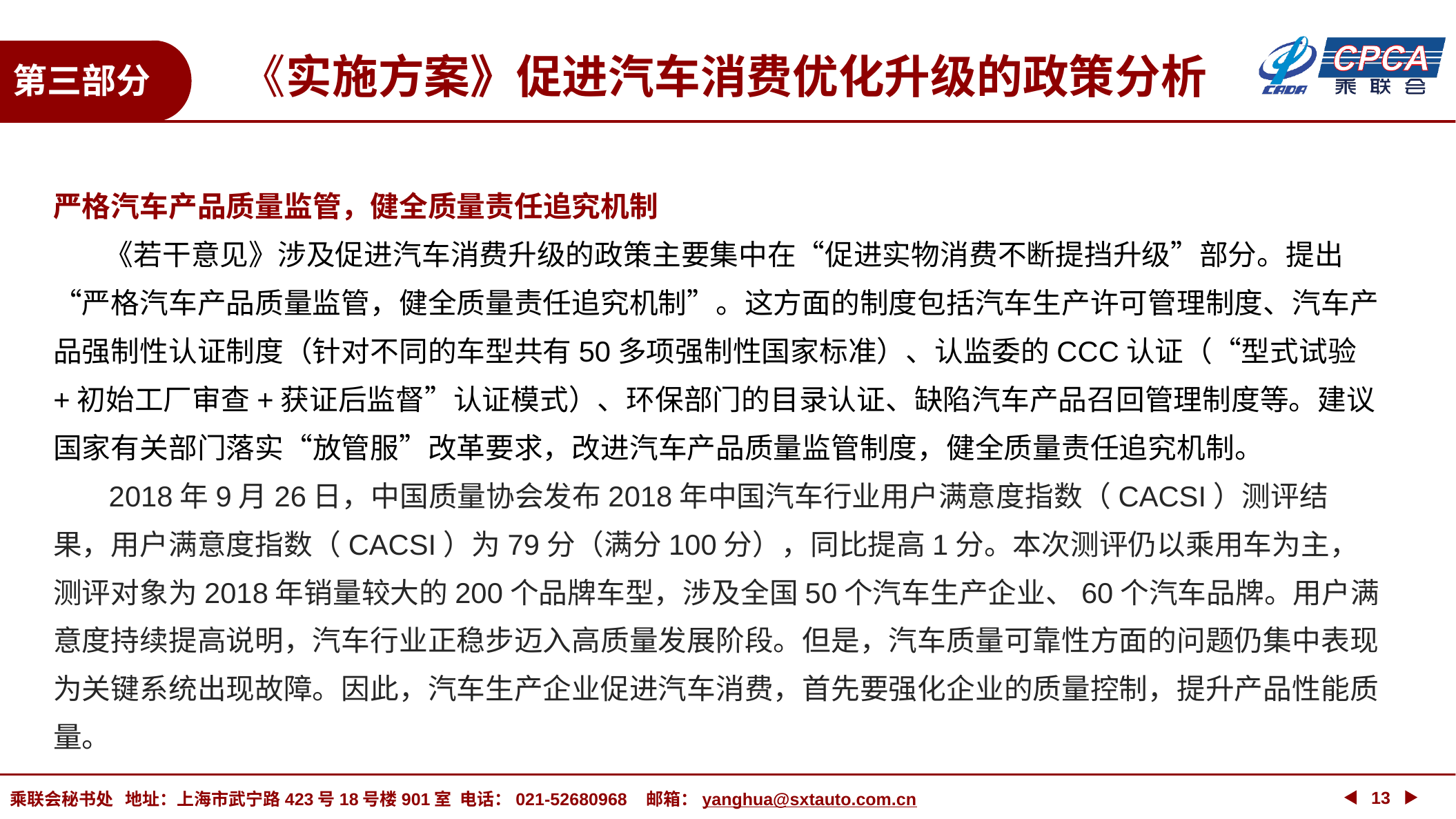

《实施方案》促进汽车消费优化升级的政策分析
第三部分
严格汽车产品质量监管，健全质量责任追究机制
       《若干意见》涉及促进汽车消费升级的政策主要集中在“促进实物消费不断提挡升级”部分。提出“严格汽车产品质量监管，健全质量责任追究机制”。这方面的制度包括汽车生产许可管理制度、汽车产品强制性认证制度（针对不同的车型共有50多项强制性国家标准）、认监委的CCC认证（“型式试验+初始工厂审查+获证后监督”认证模式）、环保部门的目录认证、缺陷汽车产品召回管理制度等。建议国家有关部门落实“放管服”改革要求，改进汽车产品质量监管制度，健全质量责任追究机制。
       2018年9月26日，中国质量协会发布2018年中国汽车行业用户满意度指数（CACSI）测评结果，用户满意度指数（CACSI）为79分（满分100分），同比提高1分。本次测评仍以乘用车为主，测评对象为2018年销量较大的200个品牌车型，涉及全国50个汽车生产企业、60个汽车品牌。用户满意度持续提高说明，汽车行业正稳步迈入高质量发展阶段。但是，汽车质量可靠性方面的问题仍集中表现为关键系统出现故障。因此，汽车生产企业促进汽车消费，首先要强化企业的质量控制，提升产品性能质量。